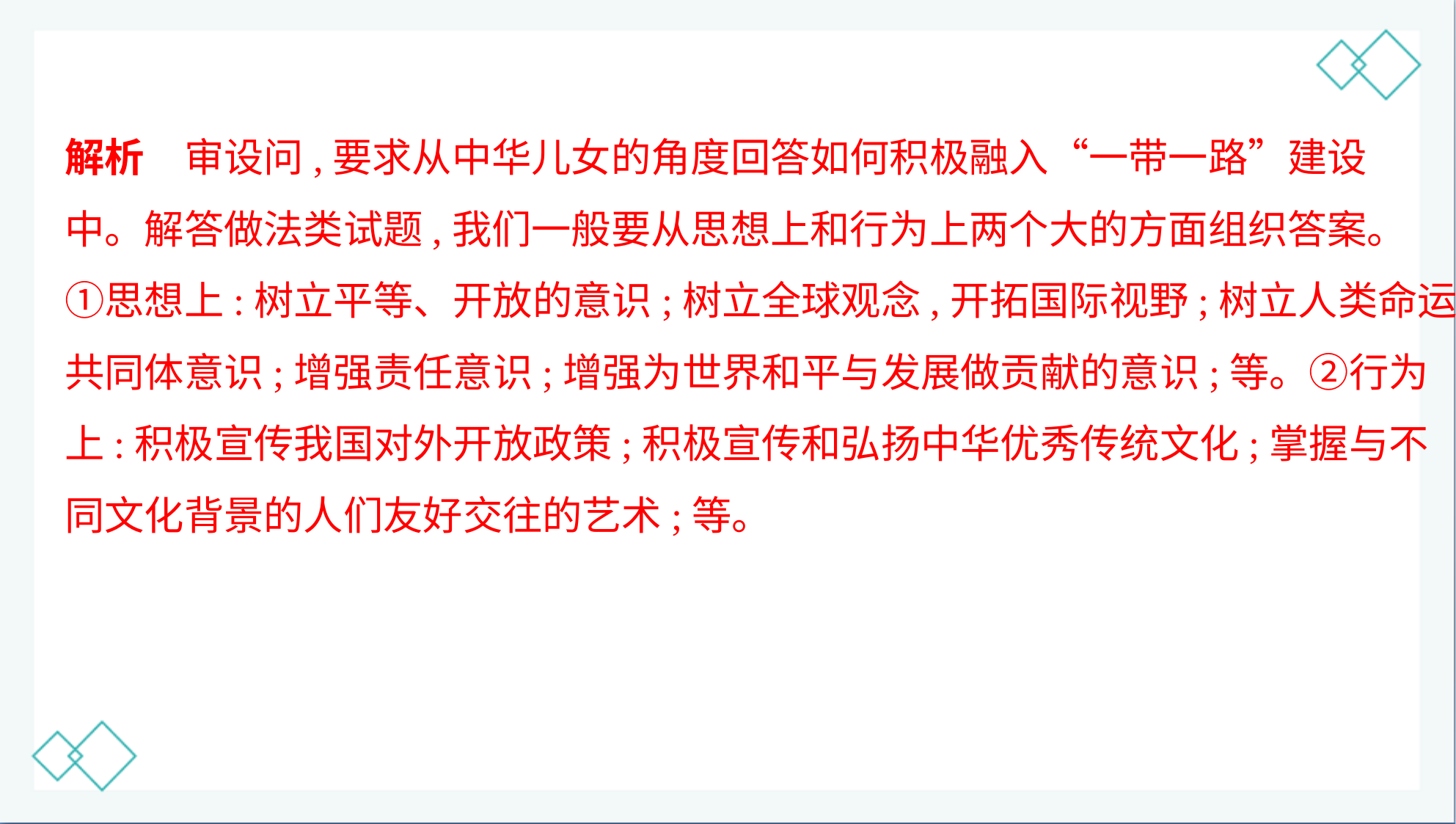

解析　审设问,要求从中华儿女的角度回答如何积极融入“一带一路”建设
中。解答做法类试题,我们一般要从思想上和行为上两个大的方面组织答案。
①思想上:树立平等、开放的意识;树立全球观念,开拓国际视野;树立人类命运
共同体意识;增强责任意识;增强为世界和平与发展做贡献的意识;等。②行为
上:积极宣传我国对外开放政策;积极宣传和弘扬中华优秀传统文化;掌握与不
同文化背景的人们友好交往的艺术;等。